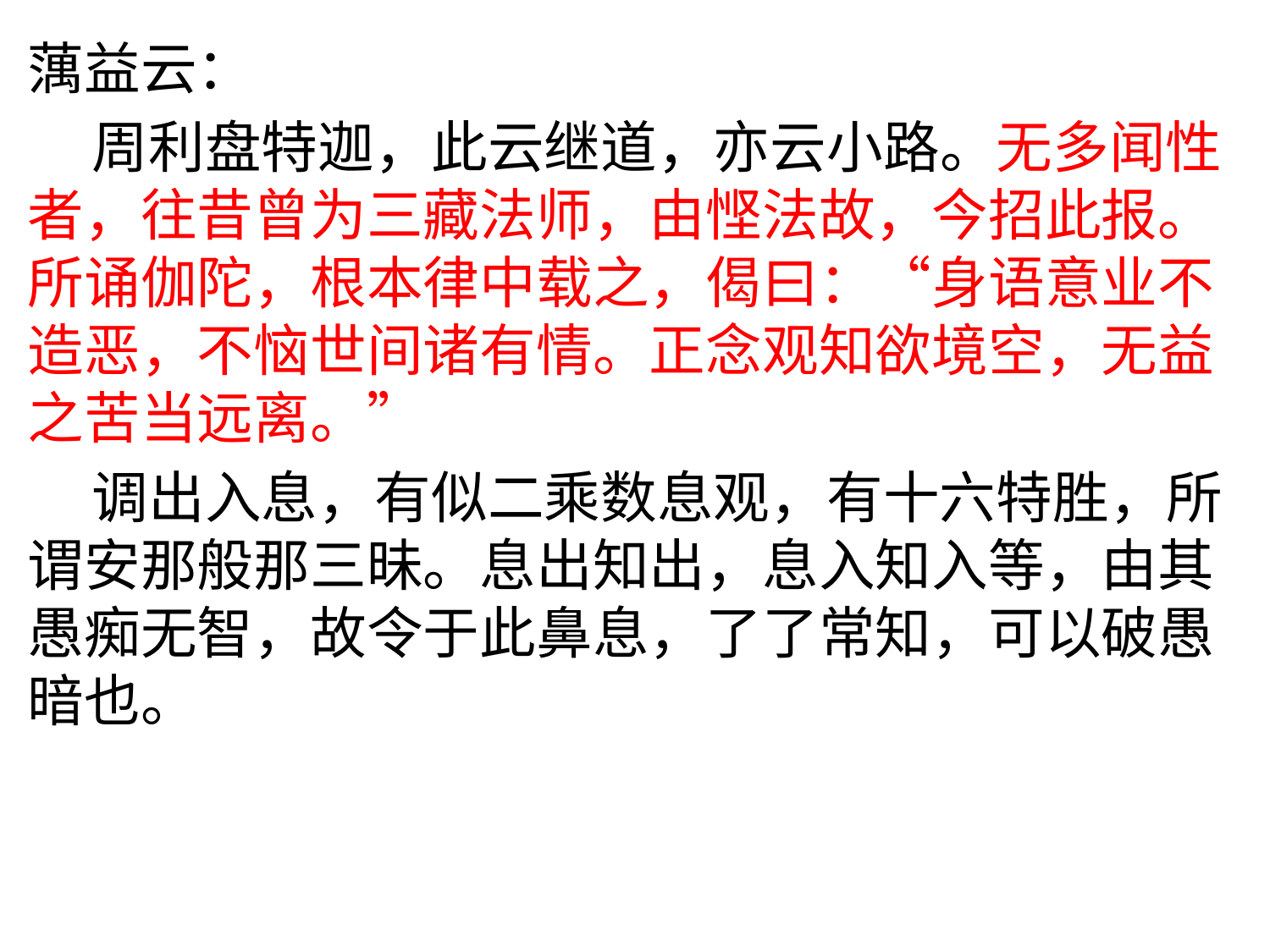

蕅益云：
    周利盘特迦，此云继道，亦云小路。无多闻性者，往昔曾为三藏法师，由悭法故，今招此报。所诵伽陀，根本律中载之，偈曰：“身语意业不造恶，不恼世间诸有情。正念观知欲境空，无益之苦当远离。”
    调出入息，有似二乘数息观，有十六特胜，所谓安那般那三昧。息出知出，息入知入等，由其愚痴无智，故令于此鼻息，了了常知，可以破愚暗也。